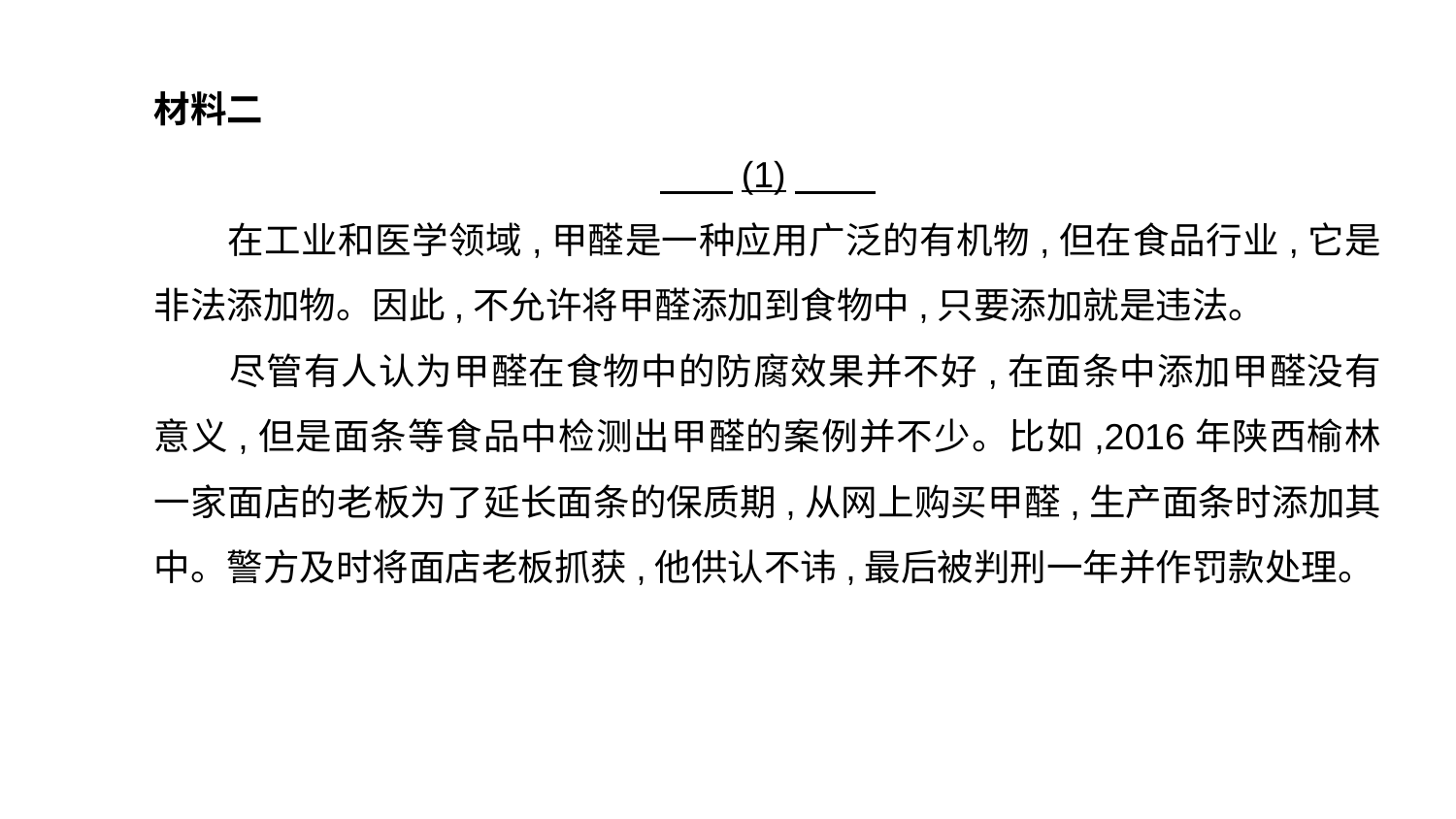

材料二
　　(1)
　　在工业和医学领域,甲醛是一种应用广泛的有机物,但在食品行业,它是非法添加物。因此,不允许将甲醛添加到食物中,只要添加就是违法。
　　尽管有人认为甲醛在食物中的防腐效果并不好,在面条中添加甲醛没有意义,但是面条等食品中检测出甲醛的案例并不少。比如,2016年陕西榆林一家面店的老板为了延长面条的保质期,从网上购买甲醛,生产面条时添加其中。警方及时将面店老板抓获,他供认不讳,最后被判刑一年并作罚款处理。